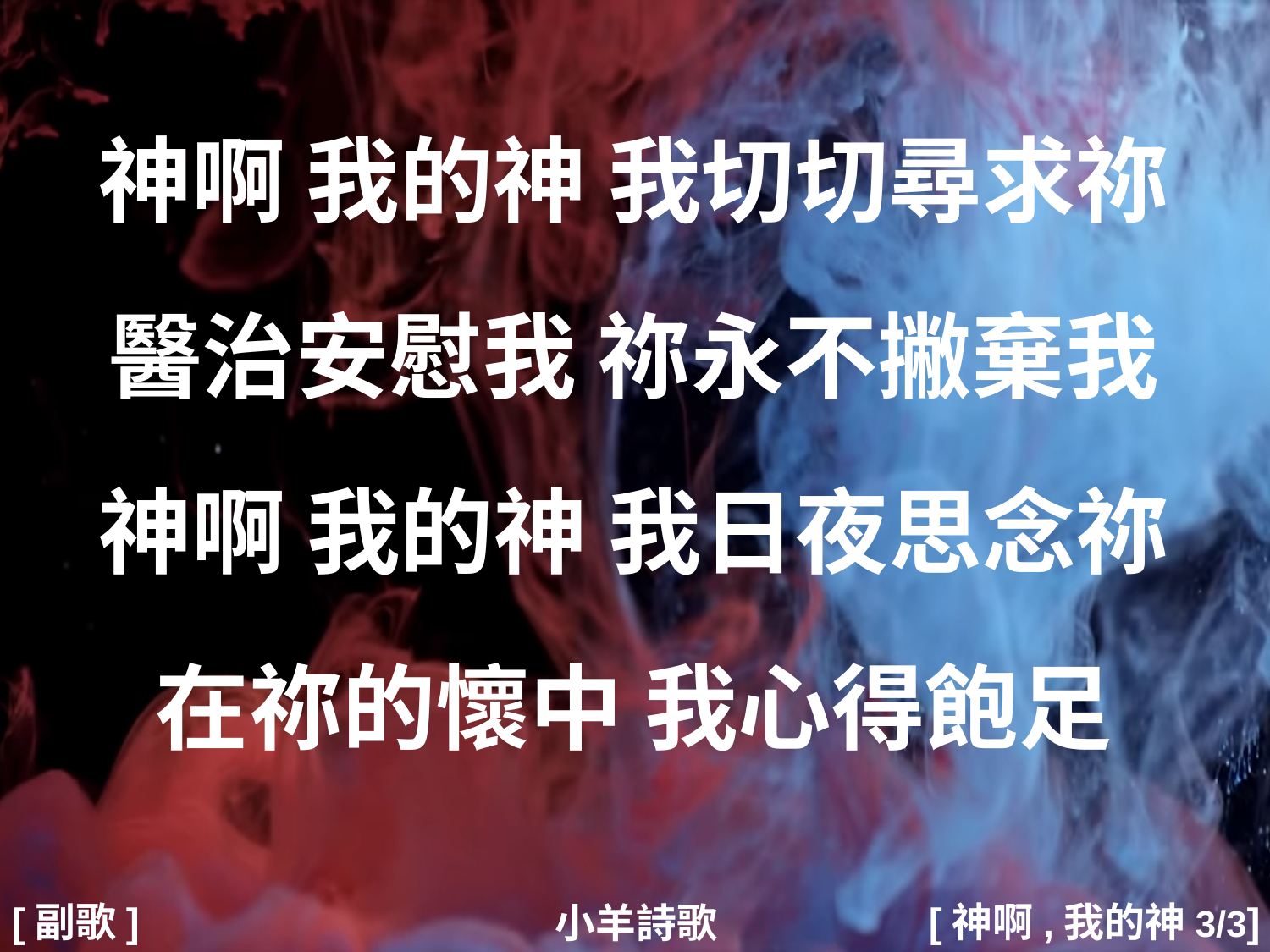

神啊 我的神 我切切尋求祢

醫治安慰我 祢永不撇棄我

神啊 我的神 我日夜思念祢

在祢的懷中 我心得飽足

#

[副歌]
[神啊,我的神3/3]
小羊詩歌